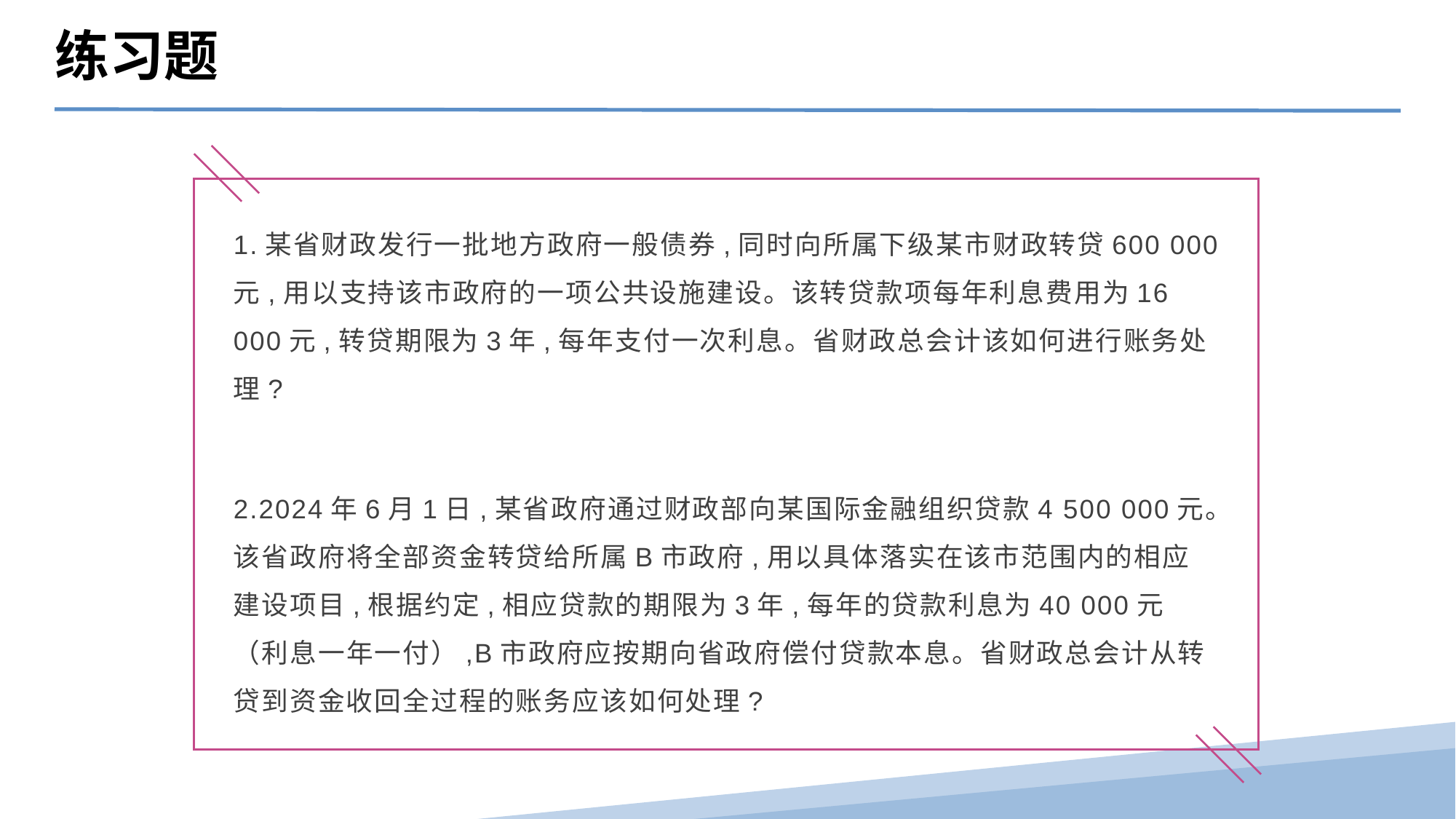

练习题

1.某省财政发行一批地方政府一般债券,同时向所属下级某市财政转贷600 000元,用以支持该市政府的一项公共设施建设。该转贷款项每年利息费用为16 000元,转贷期限为3年,每年支付一次利息。省财政总会计该如何进行账务处理?

2.2024年6月1日,某省政府通过财政部向某国际金融组织贷款4 500 000元。该省政府将全部资金转贷给所属B市政府,用以具体落实在该市范围内的相应建设项目,根据约定,相应贷款的期限为3年,每年的贷款利息为40 000元（利息一年一付）,B市政府应按期向省政府偿付贷款本息。省财政总会计从转贷到资金收回全过程的账务应该如何处理?